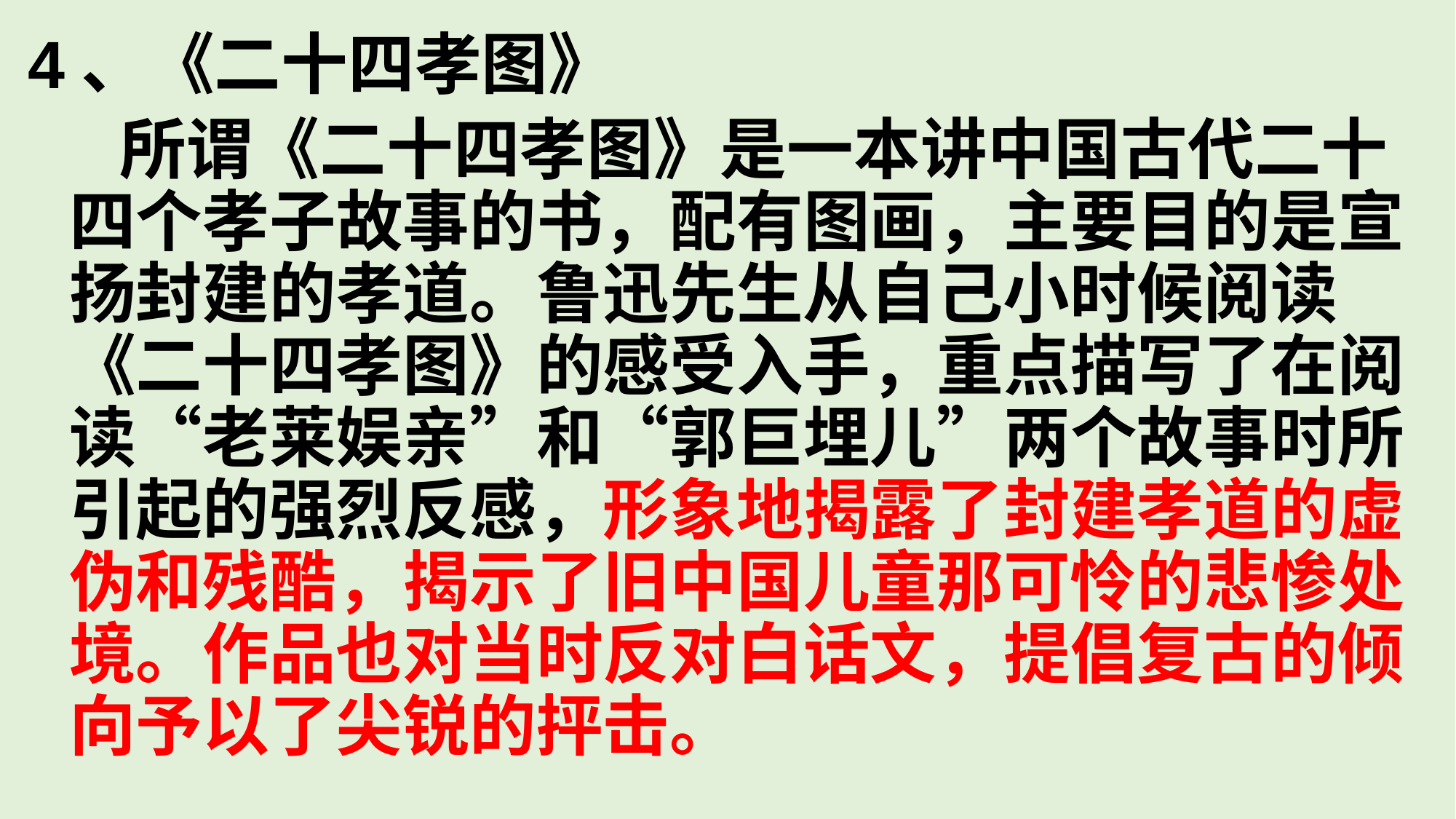

4、《二十四孝图》
     所谓《二十四孝图》是一本讲中国古代二十四个孝子故事的书，配有图画，主要目的是宣扬封建的孝道。鲁迅先生从自己小时候阅读《二十四孝图》的感受入手，重点描写了在阅读“老莱娱亲”和“郭巨埋儿”两个故事时所引起的强烈反感，形象地揭露了封建孝道的虚伪和残酷，揭示了旧中国儿童那可怜的悲惨处境。作品也对当时反对白话文，提倡复古的倾向予以了尖锐的抨击。
#